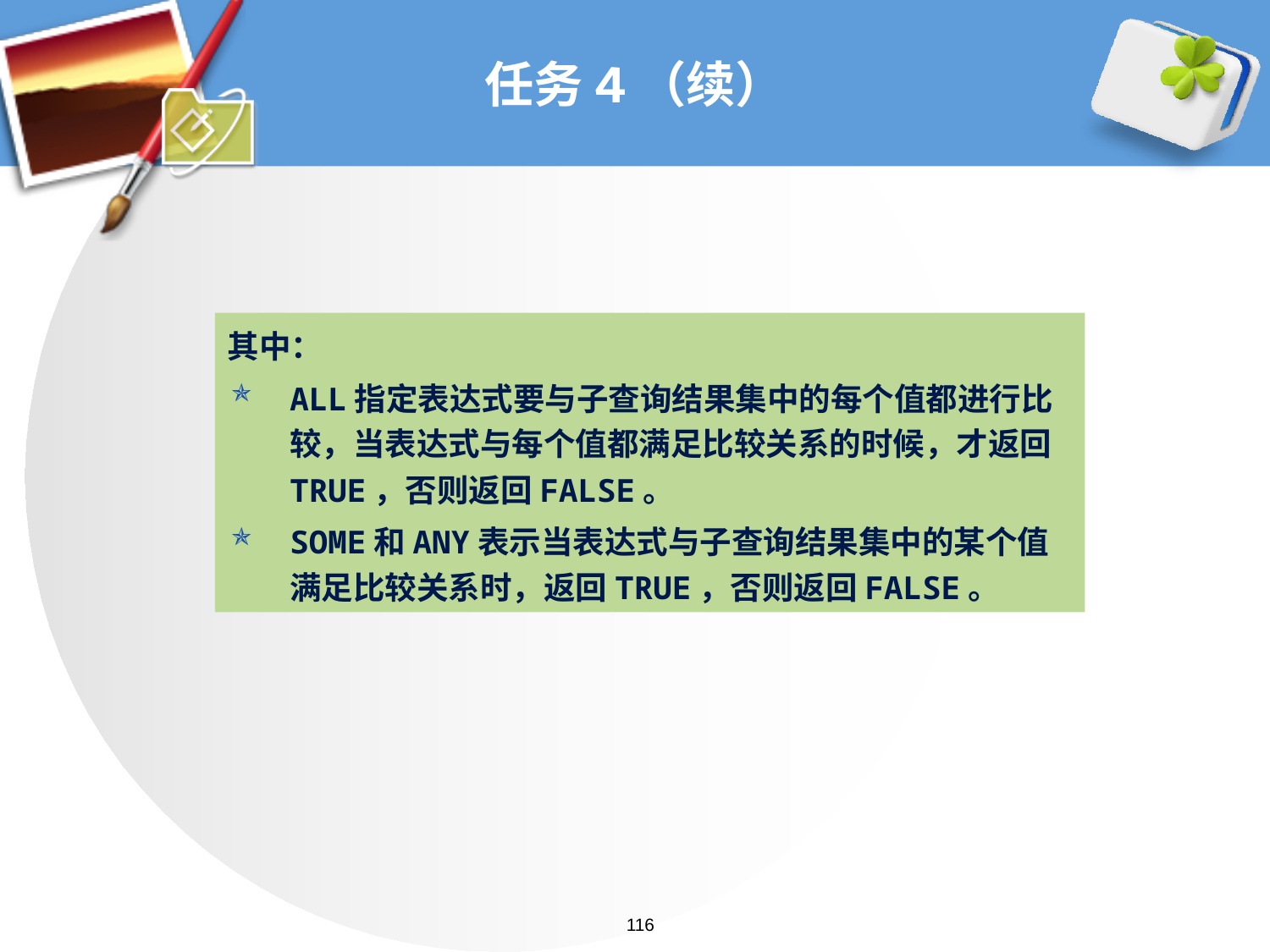

# 任务4（续）
其中：
ALL指定表达式要与子查询结果集中的每个值都进行比较，当表达式与每个值都满足比较关系的时候，才返回TRUE，否则返回FALSE。
SOME和ANY表示当表达式与子查询结果集中的某个值满足比较关系时，返回TRUE，否则返回FALSE。
116